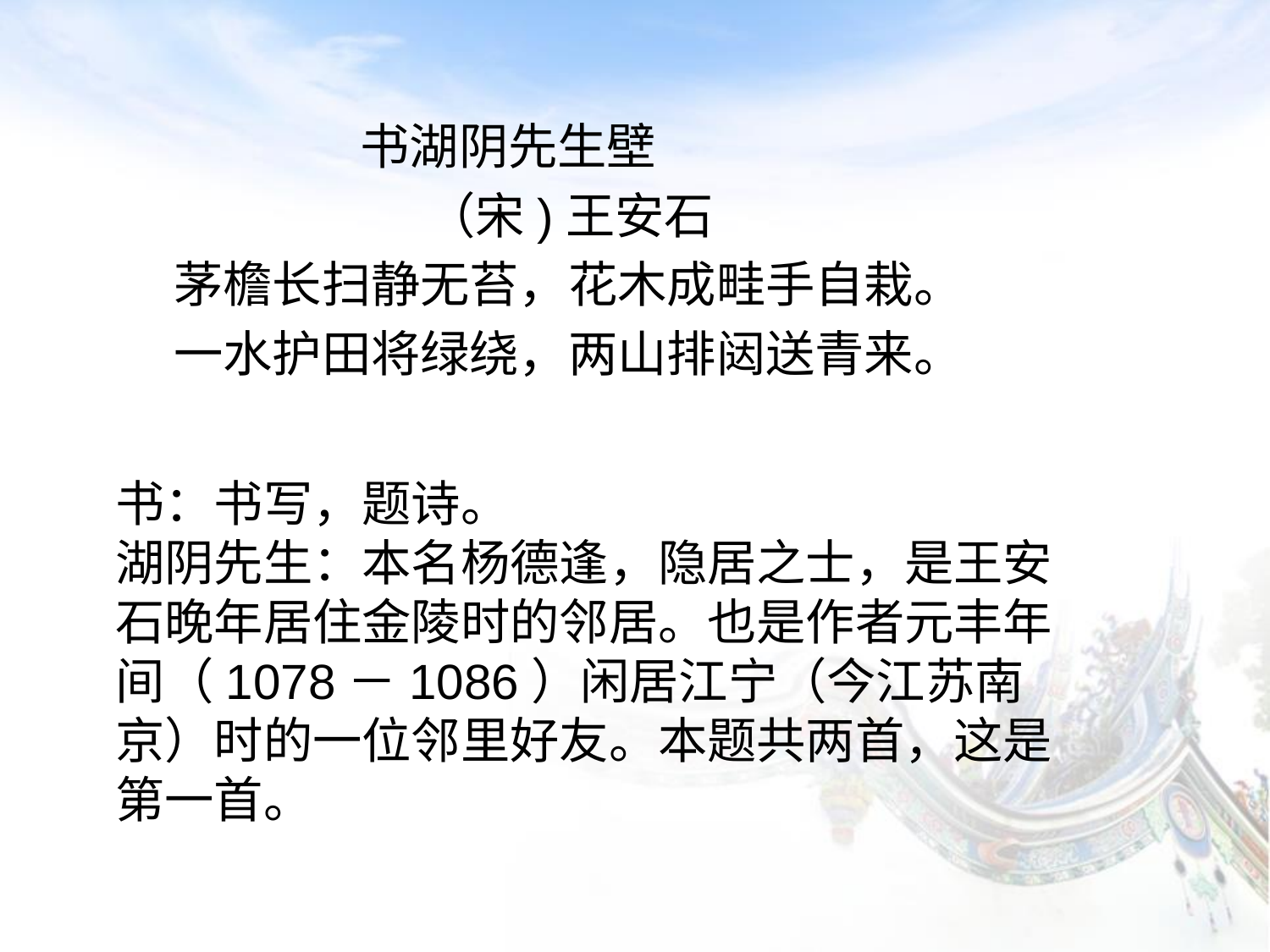

书湖阴先生壁
　　                       （宋)王安石
　　茅檐长扫静无苔，花木成畦手自栽。
　　一水护田将绿绕，两山排闼送青来。
书：书写，题诗。
湖阴先生：本名杨德逢，隐居之士，是王安石晚年居住金陵时的邻居。也是作者元丰年间（1078－1086）闲居江宁（今江苏南京）时的一位邻里好友。本题共两首，这是第一首。